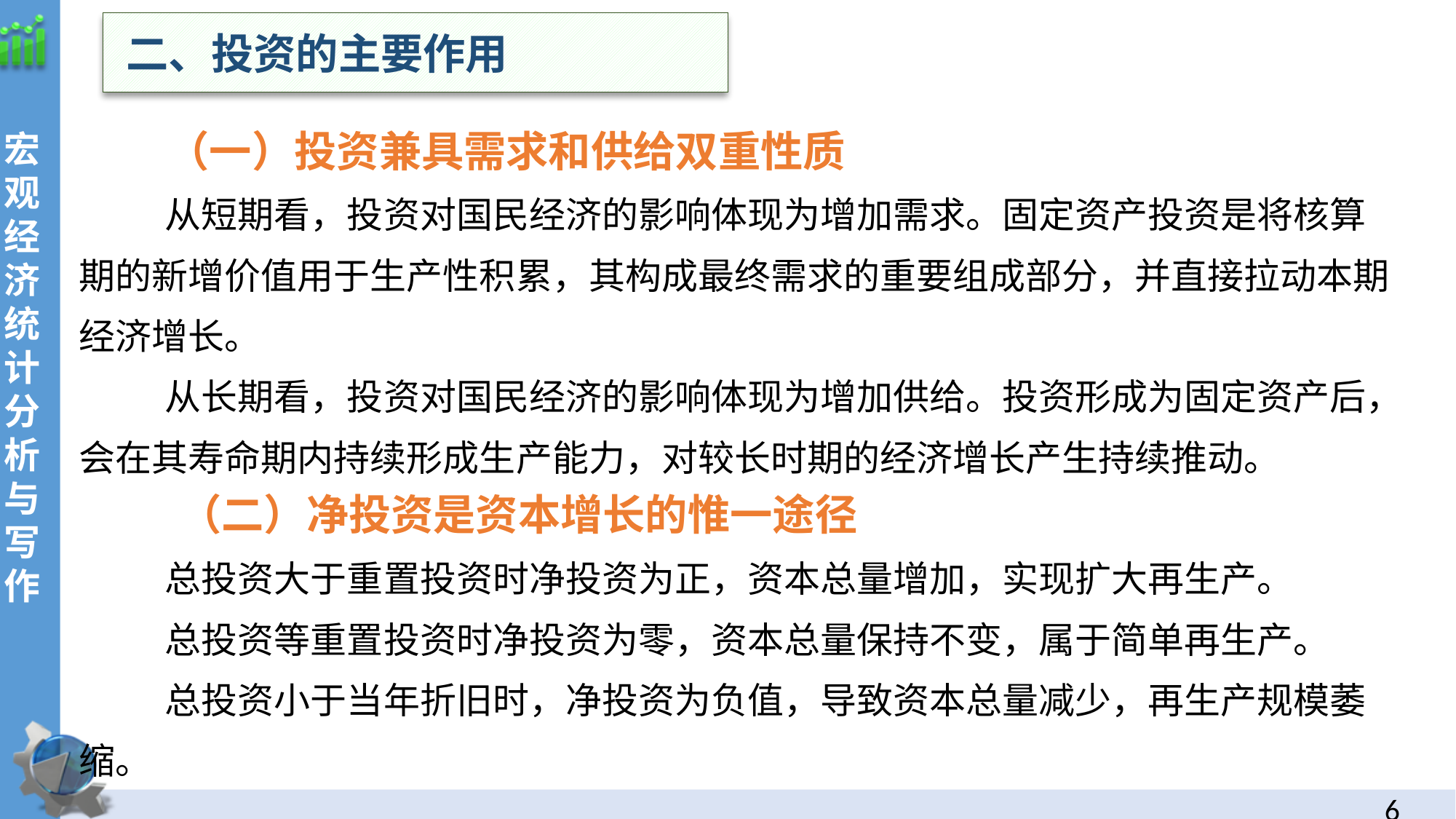

二、投资的主要作用
            （一）投资兼具需求和供给双重性质
从短期看，投资对国民经济的影响体现为增加需求。固定资产投资是将核算期的新增价值用于生产性积累，其构成最终需求的重要组成部分，并直接拉动本期经济增长。
从长期看，投资对国民经济的影响体现为增加供给。投资形成为固定资产后，会在其寿命期内持续形成生产能力，对较长时期的经济增长产生持续推动。
（二）净投资是资本增长的惟一途径
总投资大于重置投资时净投资为正，资本总量增加，实现扩大再生产。
总投资等重置投资时净投资为零，资本总量保持不变，属于简单再生产。
总投资小于当年折旧时，净投资为负值，导致资本总量减少，再生产规模萎缩。

6